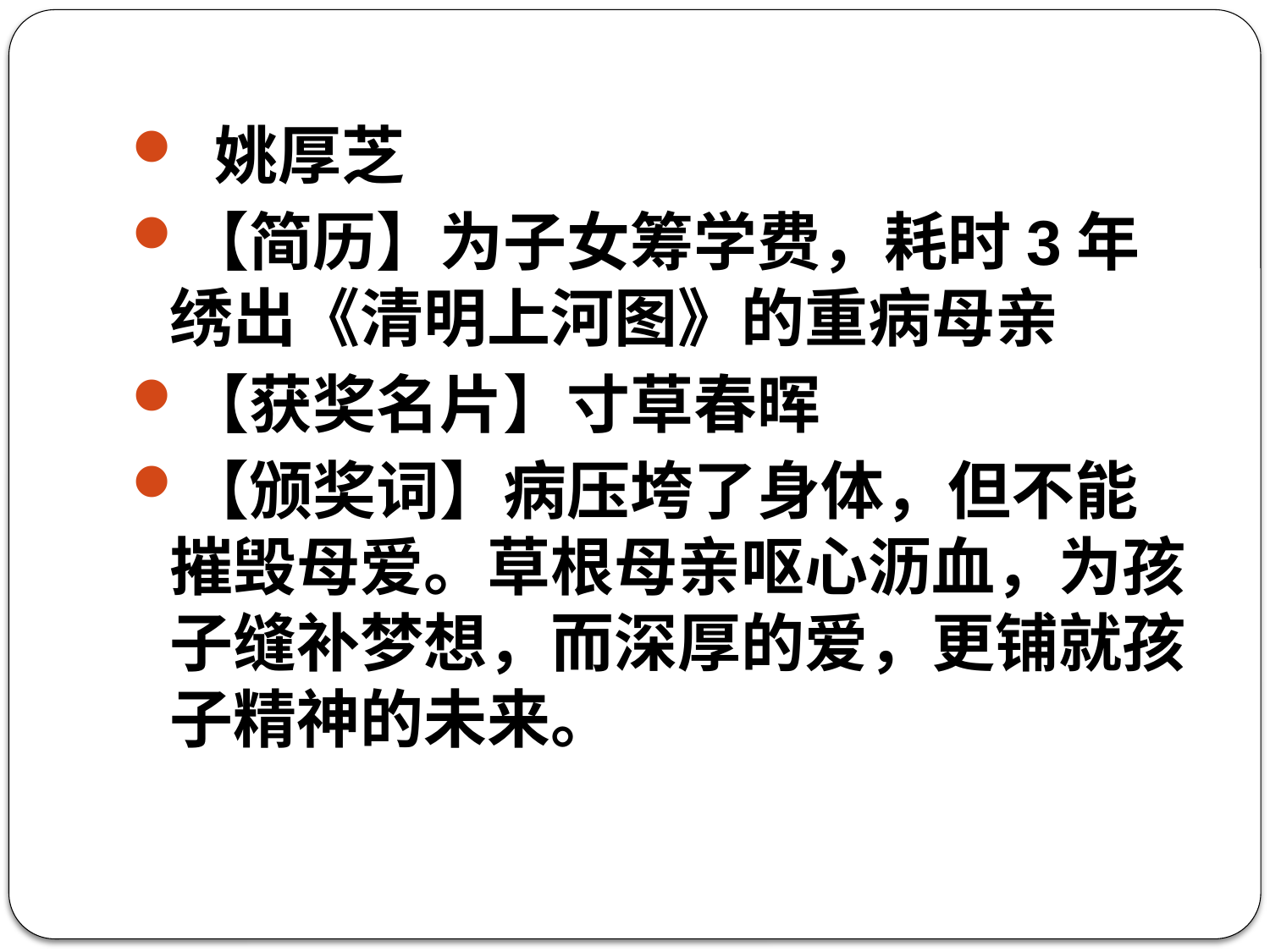

姚厚芝
【简历】为子女筹学费，耗时3年绣出《清明上河图》的重病母亲
【获奖名片】寸草春晖
【颁奖词】病压垮了身体，但不能摧毁母爱。草根母亲呕心沥血，为孩子缝补梦想，而深厚的爱，更铺就孩子精神的未来。